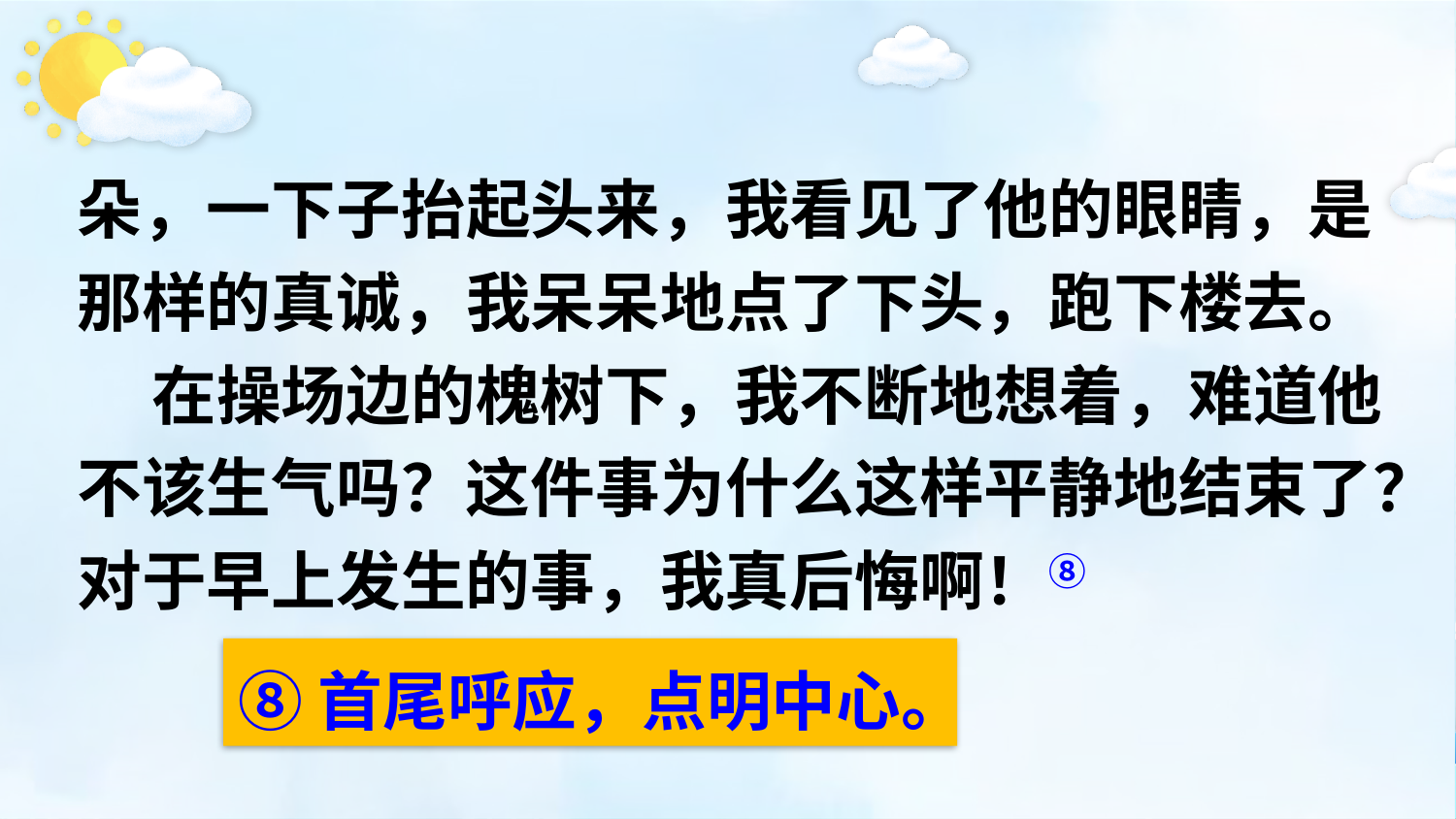

朵，一下子抬起头来，我看见了他的眼睛，是那样的真诚，我呆呆地点了下头，跑下楼去。
    在操场边的槐树下，我不断地想着，难道他不该生气吗？这件事为什么这样平静地结束了？对于早上发生的事，我真后悔啊！⑧
⑧首尾呼应，点明中心。